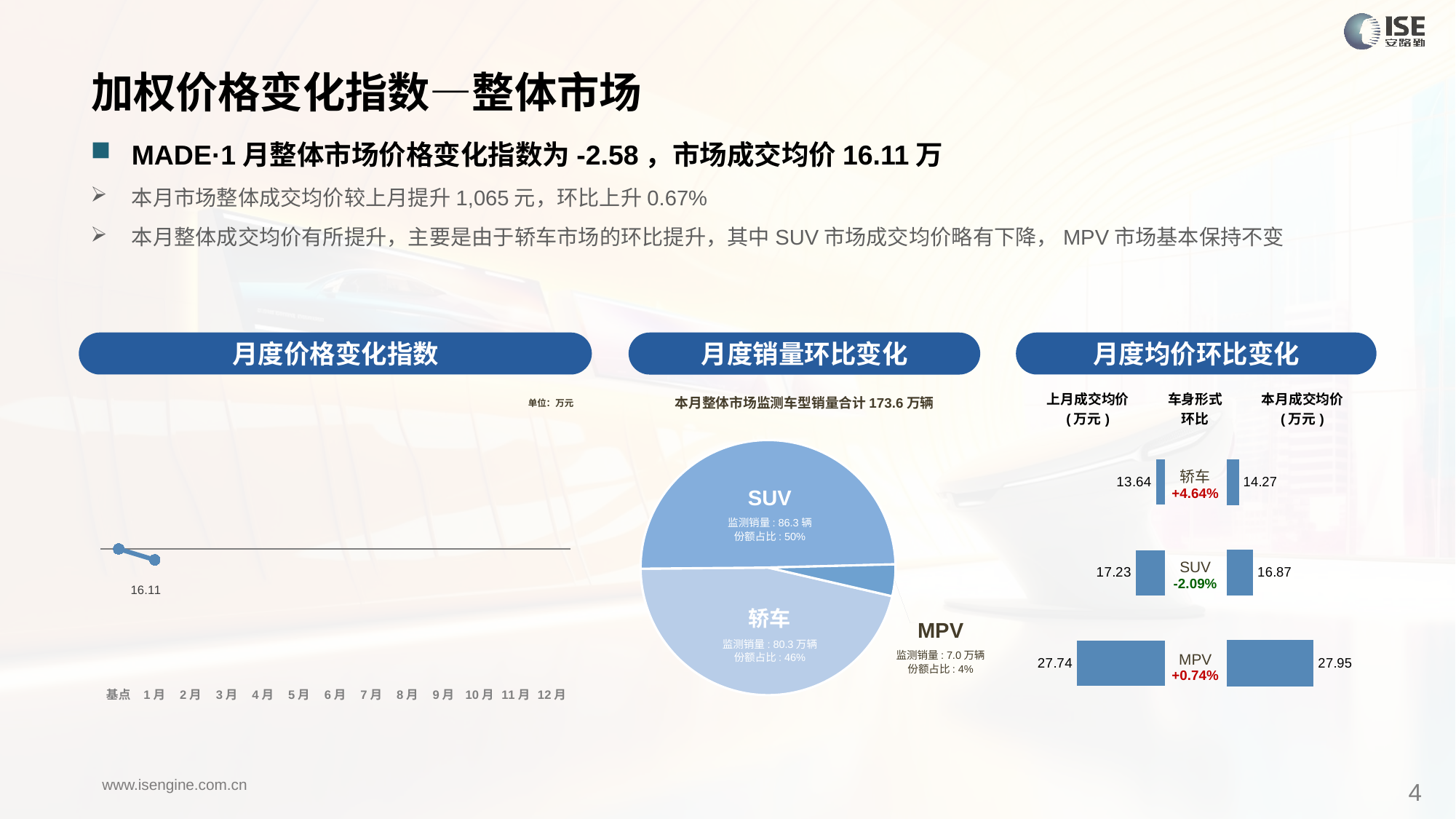

加权价格变化指数—整体市场
MADE·1月整体市场价格变化指数为-2.58，市场成交均价16.11万
本月市场整体成交均价较上月提升1,065元，环比上升0.67%
本月整体成交均价有所提升，主要是由于轿车市场的环比提升，其中SUV市场成交均价略有下降，MPV市场基本保持不变
月度价格变化指数

月度均价环比变化

月度销量环比变化

本月整体市场监测车型销量合计173.6万辆

### Chart

| Category | 车身市场 |
|---|---|
| 轿车 | 802856.0000000352 |
| SUV | 863404.000000074 |
| MPV | 69711.0000000176 |
SUV
监测销量: 86.3辆
份额占比: 50%
轿车
监测销量: 80.3万辆
份额占比: 46%
MPV
监测销量: 7.0万辆
份额占比: 4%

### Chart

| Category | 2025.00  |
|---|---|
| 基点 | 0.0 |
| 1月 | -2.58 |
| 2月 | None |
| 3月 | None |
| 4月 | None |
| 5月 | None |
| 6月 | None |
| 7月 | None |
| 8月 | None |
| 9月 | None |
| 10月 | None |
| 11月 | None |
| 12月 | None |
| 上月成交均价 (万元) | 车身形式 环比 | 本月成交均价 (万元) |
| --- | --- | --- |
单位：万元

### Chart

| Category | 成交均价 |
|---|---|
| 轿车 | 13.64 |
| SUV | 17.23 |
| MPV | 27.74 |
| 轿车 +4.64% |
| --- |
| SUV -2.09% |
| MPV +0.74% |

### Chart

| Category | 成交均价 |
|---|---|
| 轿车 | 14.274262507846908 |
| SUV | 16.86654862613539 |
| MPV | 27.946703533156427 |
4